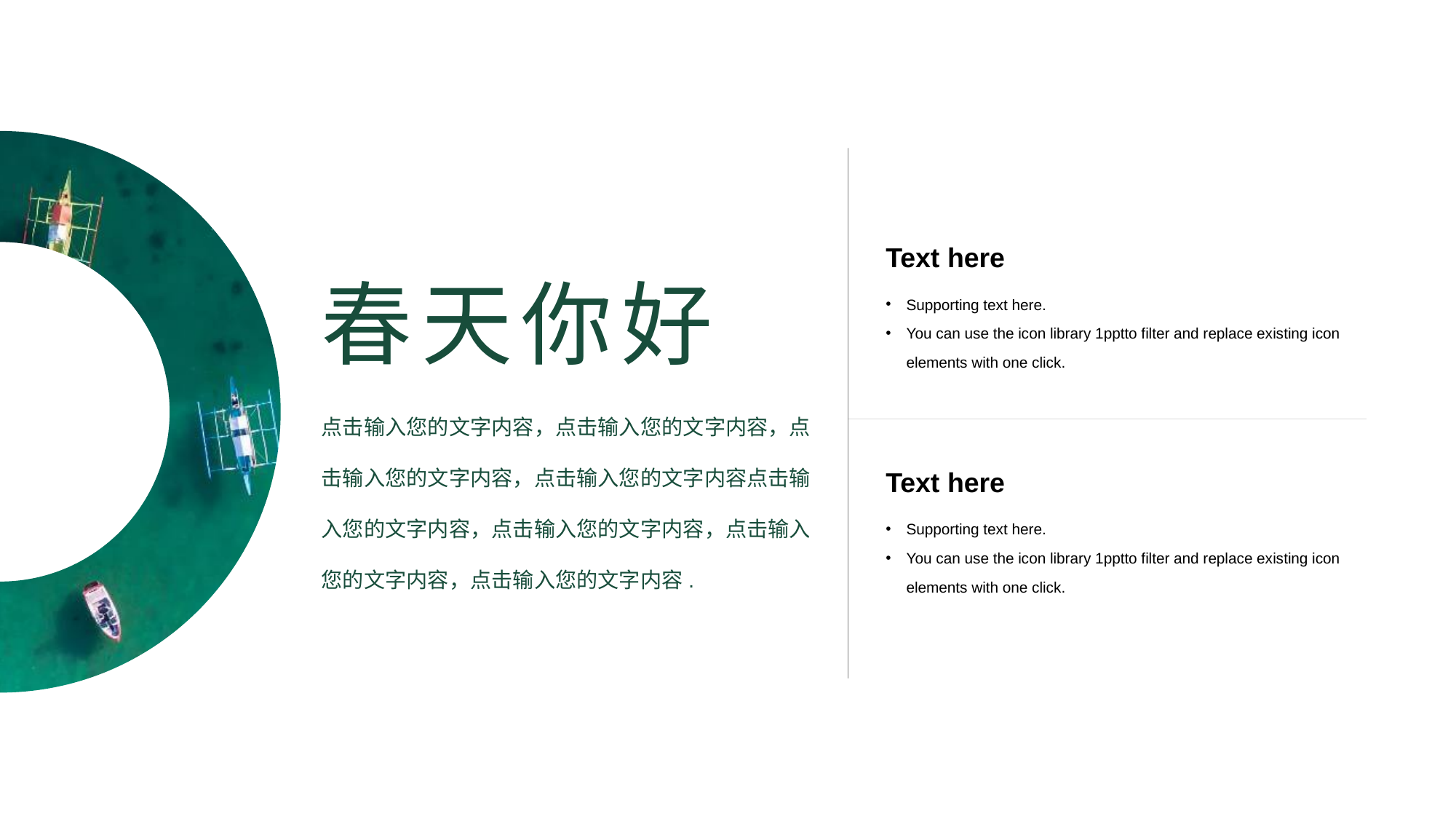

Text here
Supporting text here.
You can use the icon library 1pptto filter and replace existing icon elements with one click.
点击输入您的文字内容，点击输入您的文字内容，点击输入您的文字内容，点击输入您的文字内容点击输入您的文字内容，点击输入您的文字内容，点击输入您的文字内容，点击输入您的文字内容.
Text here
Supporting text here.
You can use the icon library 1pptto filter and replace existing icon elements with one click.
春天你好